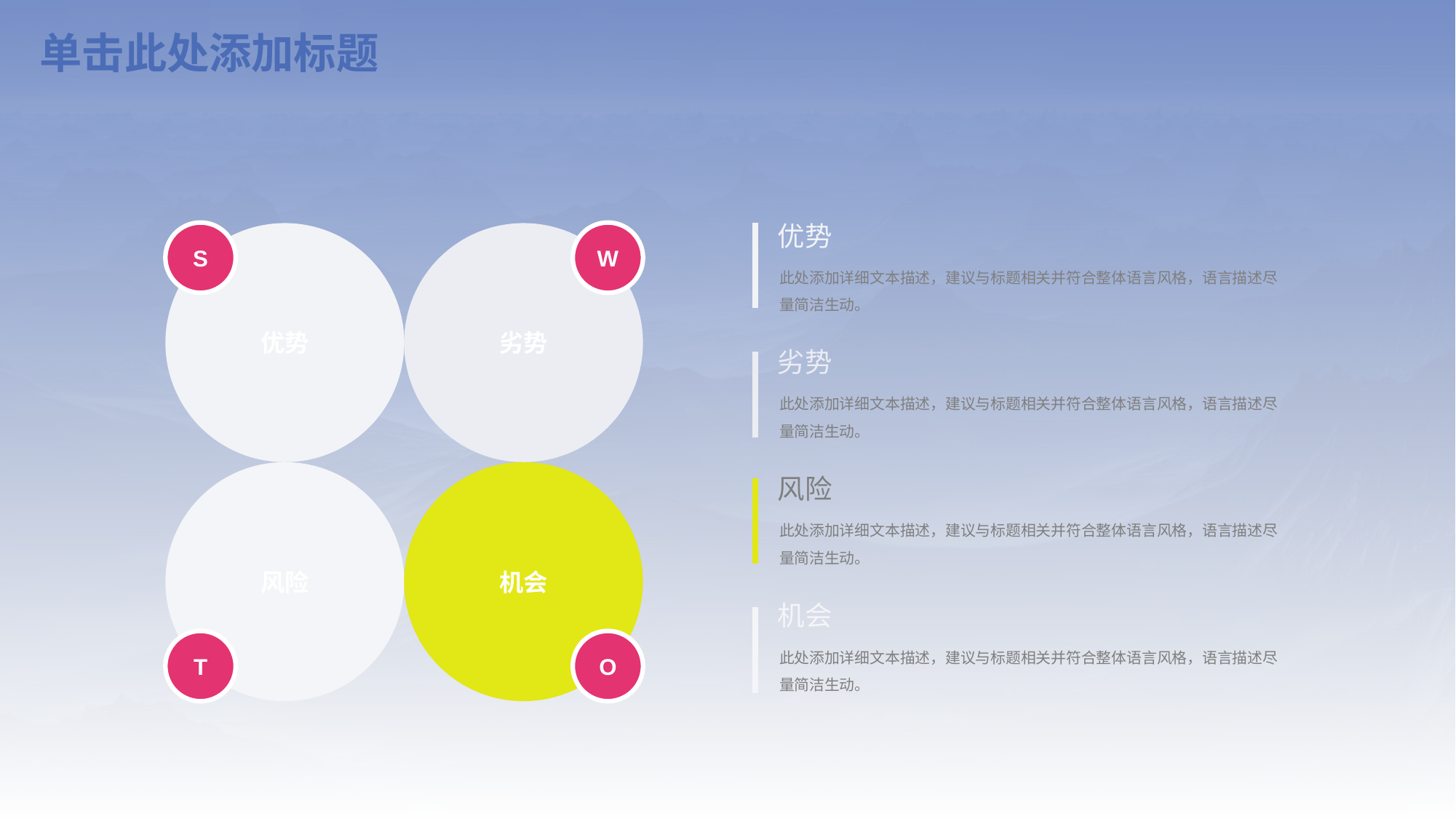

# 单击此处添加标题
S
W
优势
优势
劣势
此处添加详细文本描述，建议与标题相关并符合整体语言风格，语言描述尽量简洁生动。
劣势
此处添加详细文本描述，建议与标题相关并符合整体语言风格，语言描述尽量简洁生动。
风险
机会
风险
此处添加详细文本描述，建议与标题相关并符合整体语言风格，语言描述尽量简洁生动。
机会
T
O
此处添加详细文本描述，建议与标题相关并符合整体语言风格，语言描述尽量简洁生动。